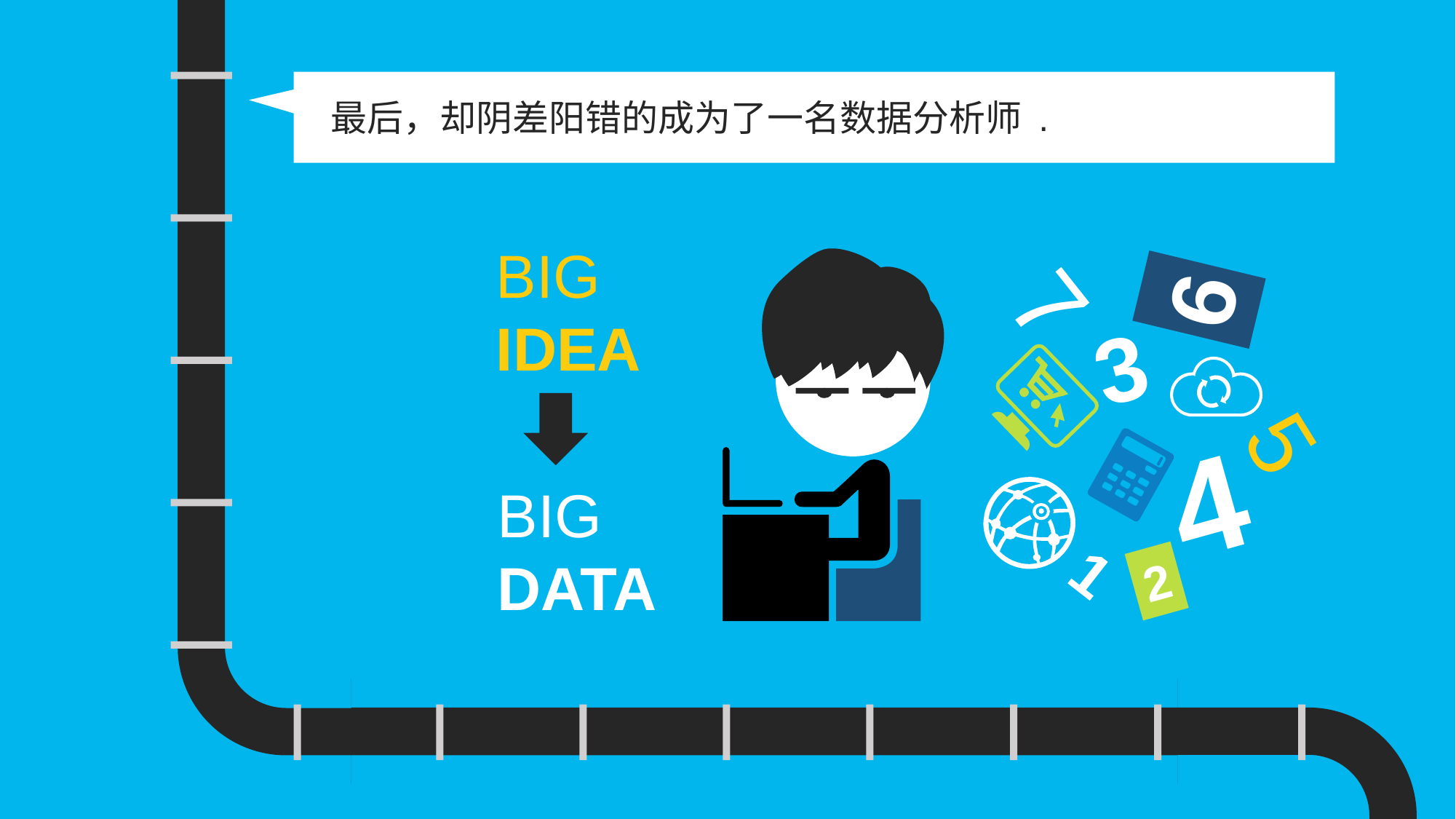

最后，却阴差阳错的成为了一名数据分析师 .
BIG
IDEA
7
6

3

5

4

BIG
DATA

1
2